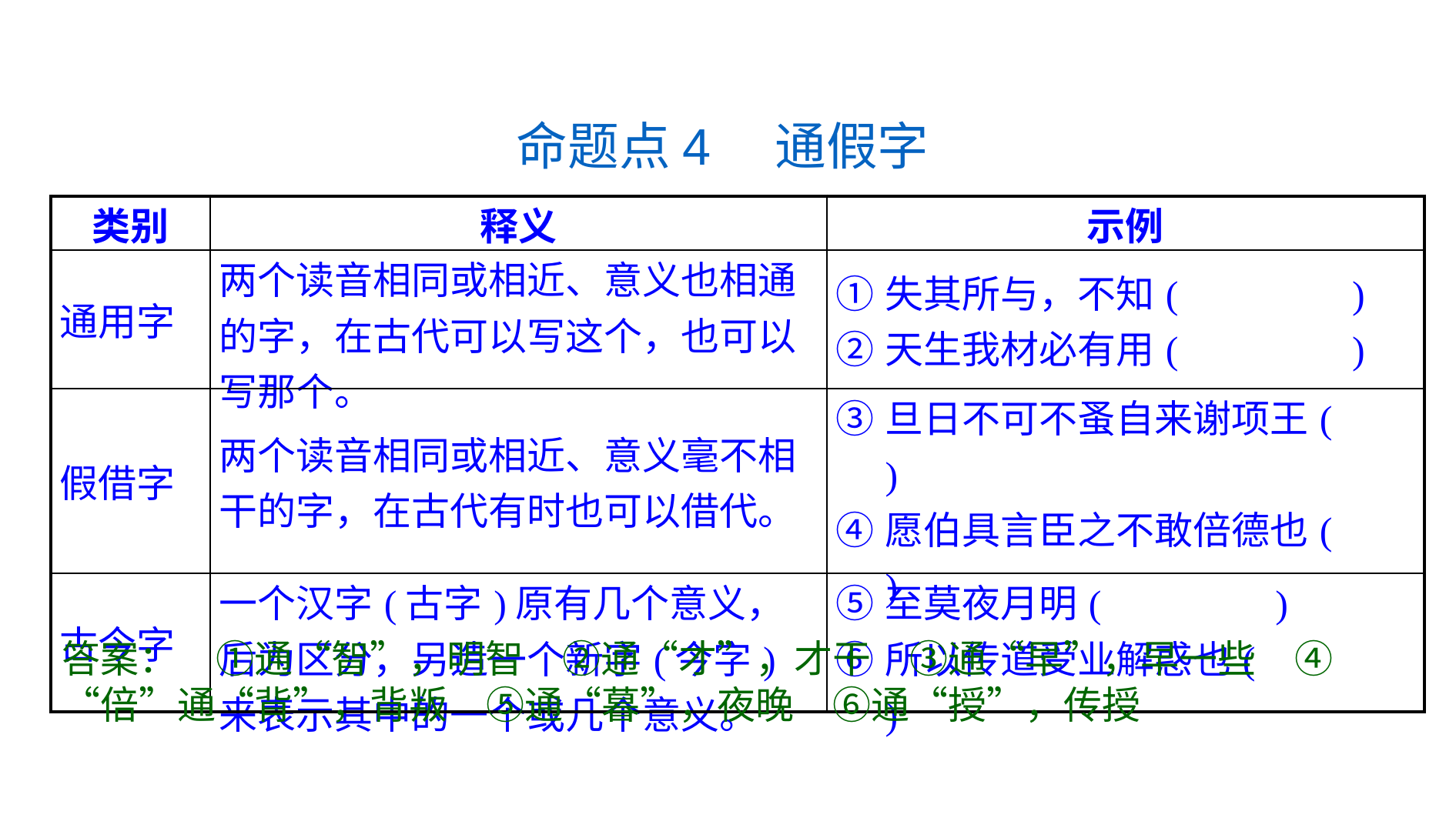

命题点4　通假字
| 类别 | 释义 | 示例 |
| --- | --- | --- |
| 通用字 | 两个读音相同或相近、意义也相通的字，在古代可以写这个，也可以写那个。 | ①失其所与，不知(　　　　) ②天生我材必有用(　　　　) |
| 假借字 | 两个读音相同或相近、意义毫不相干的字，在古代有时也可以借代。 | ③旦日不可不蚤自来谢项王(　　) ④愿伯具言臣之不敢倍德也(　　) |
| 古今字 | 一个汉字(古字)原有几个意义，后为区分，另造一个新字(今字)来表示其中的一个或几个意义。 | ⑤至莫夜月明(　　　　) ⑥所以传道受业解惑也(　　　　) |
答案：　①通“智”，明智　②通“才”，才干　③通“早”，早一些　④“倍”通“背”，背叛　⑤通“暮”，夜晚　⑥通“授”，传授